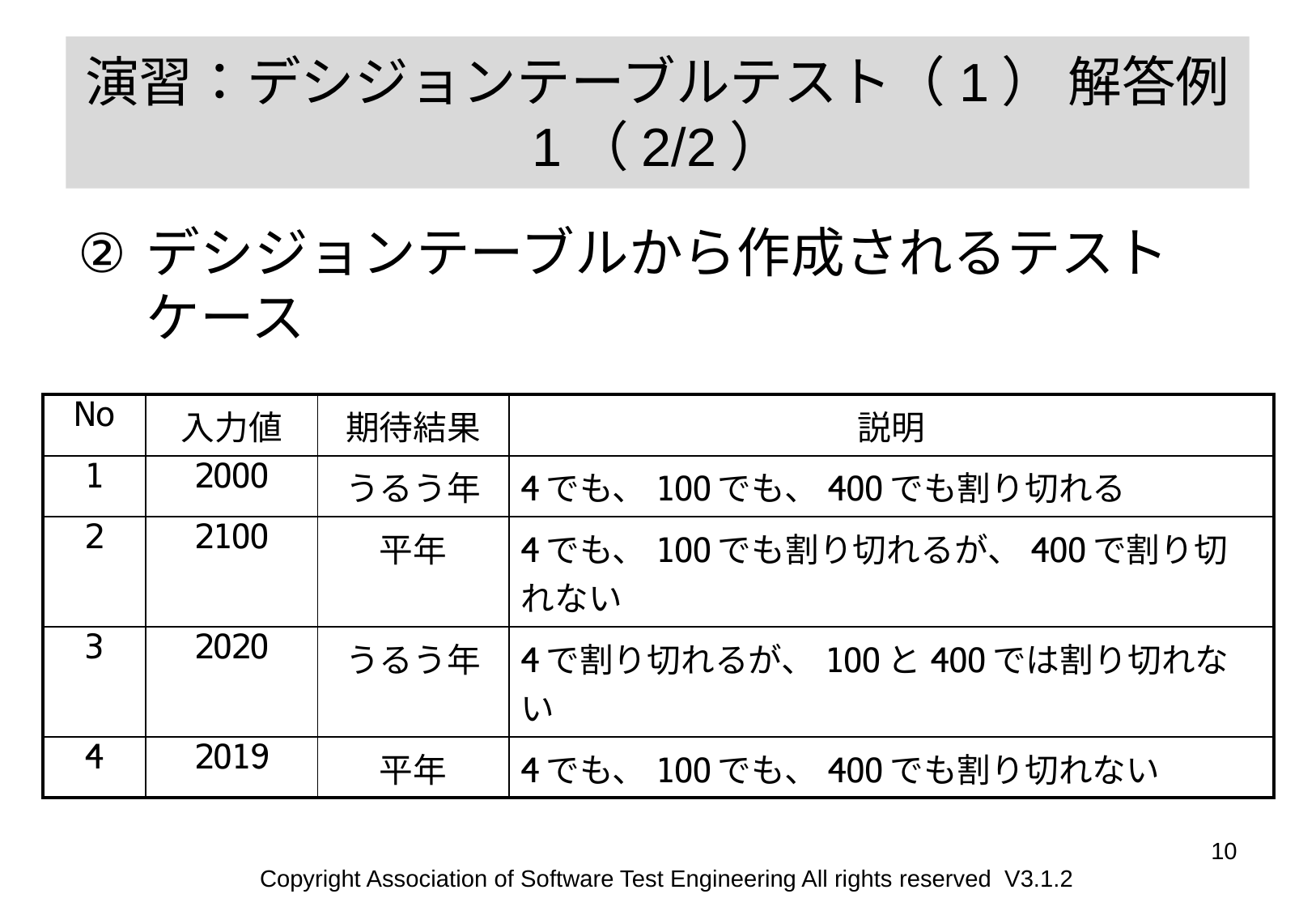

# 演習：デシジョンテーブルテスト（1） 解答例 1（2/2）
デシジョンテーブルから作成されるテストケース
| No | 入力値 | 期待結果 | 説明 |
| --- | --- | --- | --- |
| 1 | 2000 | うるう年 | 4でも、100でも、400でも割り切れる |
| 2 | 2100 | 平年 | 4でも、100でも割り切れるが、400で割り切れない |
| 3 | 2020 | うるう年 | 4で割り切れるが、100と400では割り切れない |
| 4 | 2019 | 平年 | 4でも、100でも、400でも割り切れない |
10
Copyright Association of Software Test Engineering All rights reserved  V3.1.2